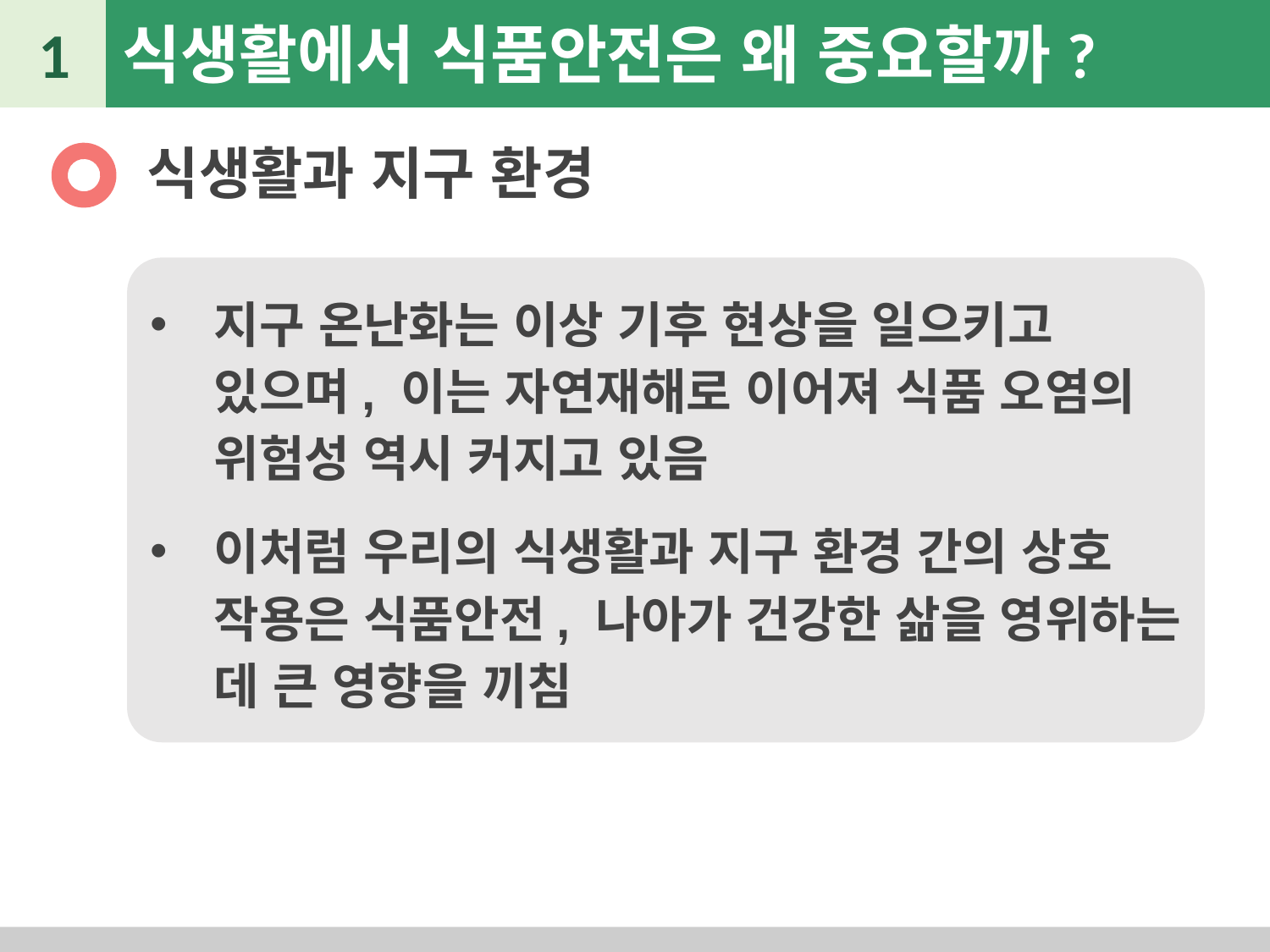

1
식생활에서 식품안전은 왜 중요할까?
식생활과 지구 환경

지구 온난화는 이상 기후 현상을 일으키고 있으며, 이는 자연재해로 이어져 식품 오염의 위험성 역시 커지고 있음
이처럼 우리의 식생활과 지구 환경 간의 상호 작용은 식품안전, 나아가 건강한 삶을 영위하는 데 큰 영향을 끼침